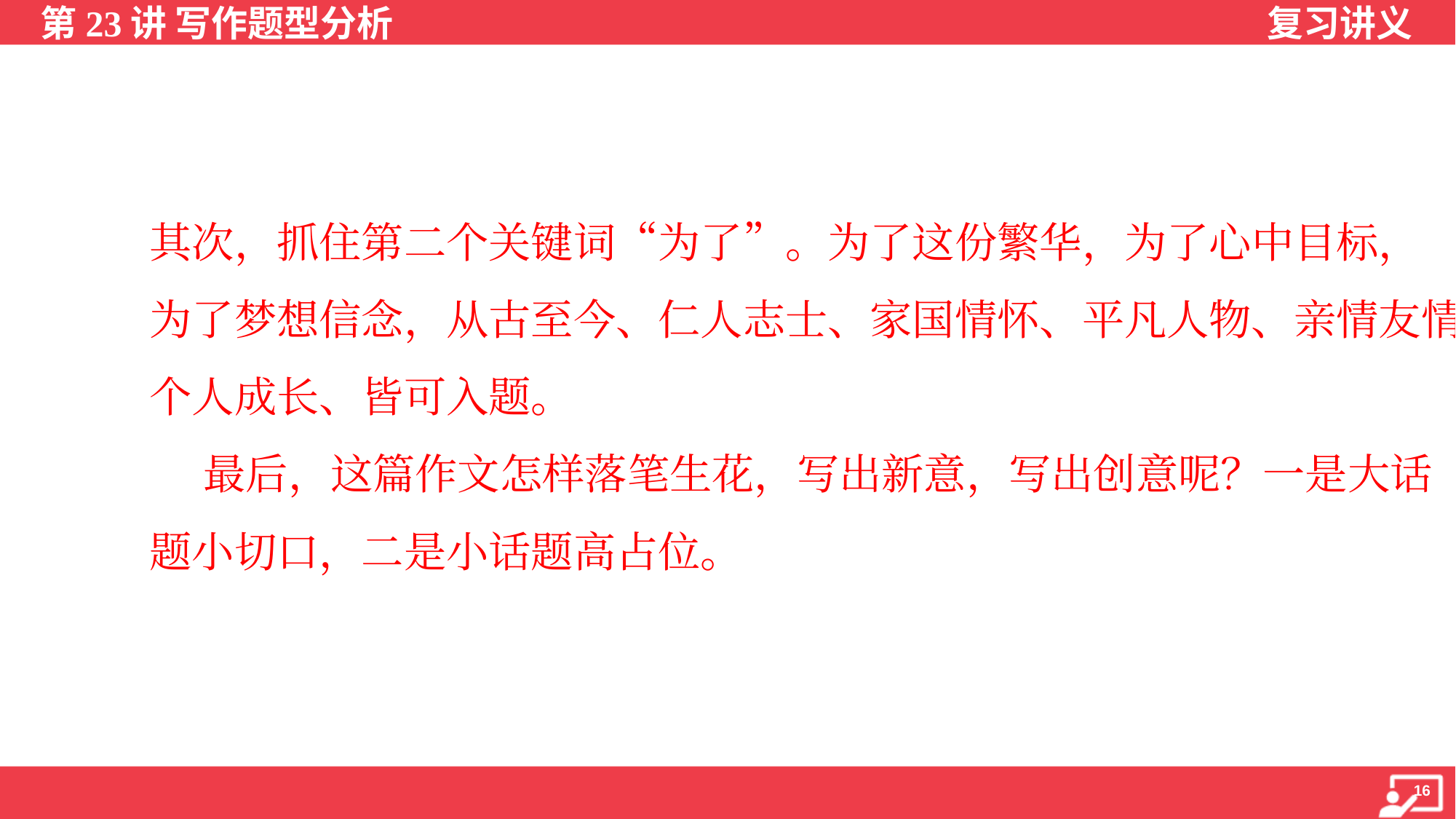

其次，抓住第二个关键词“为了”。为了这份繁华，为了心中目标，
为了梦想信念，从古至今、仁人志士、家国情怀、平凡人物、亲情友情、
个人成长、皆可入题。
    最后，这篇作文怎样落笔生花，写出新意，写出创意呢？一是大话
题小切口，二是小话题高占位。